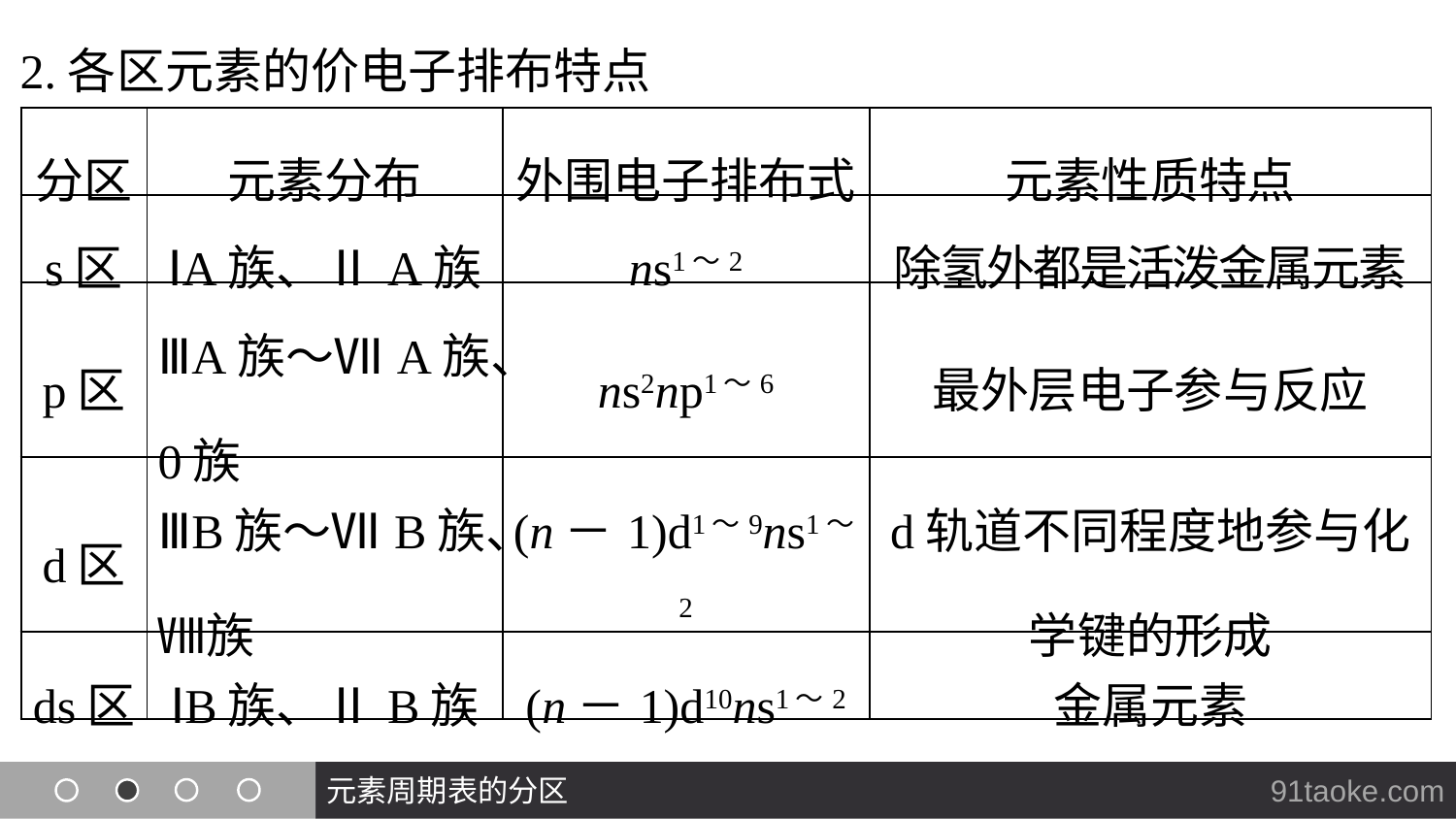

2.各区元素的价电子排布特点
| 分区 | 元素分布 | 外围电子排布式 | 元素性质特点 |
| --- | --- | --- | --- |
| s区 | ⅠA族、ⅡA族 | ns1～2 | 除氢外都是活泼金属元素 |
| p区 | ⅢA族～ⅦA族、0族 | ns2np1～6 | 最外层电子参与反应 |
| d区 | ⅢB族～ⅦB族、Ⅷ族 | (n－1)d1～9ns1～2 | d轨道不同程度地参与化学键的形成 |
| ds区 | ⅠB族、ⅡB族 | (n－1)d10ns1～2 | 金属元素 |